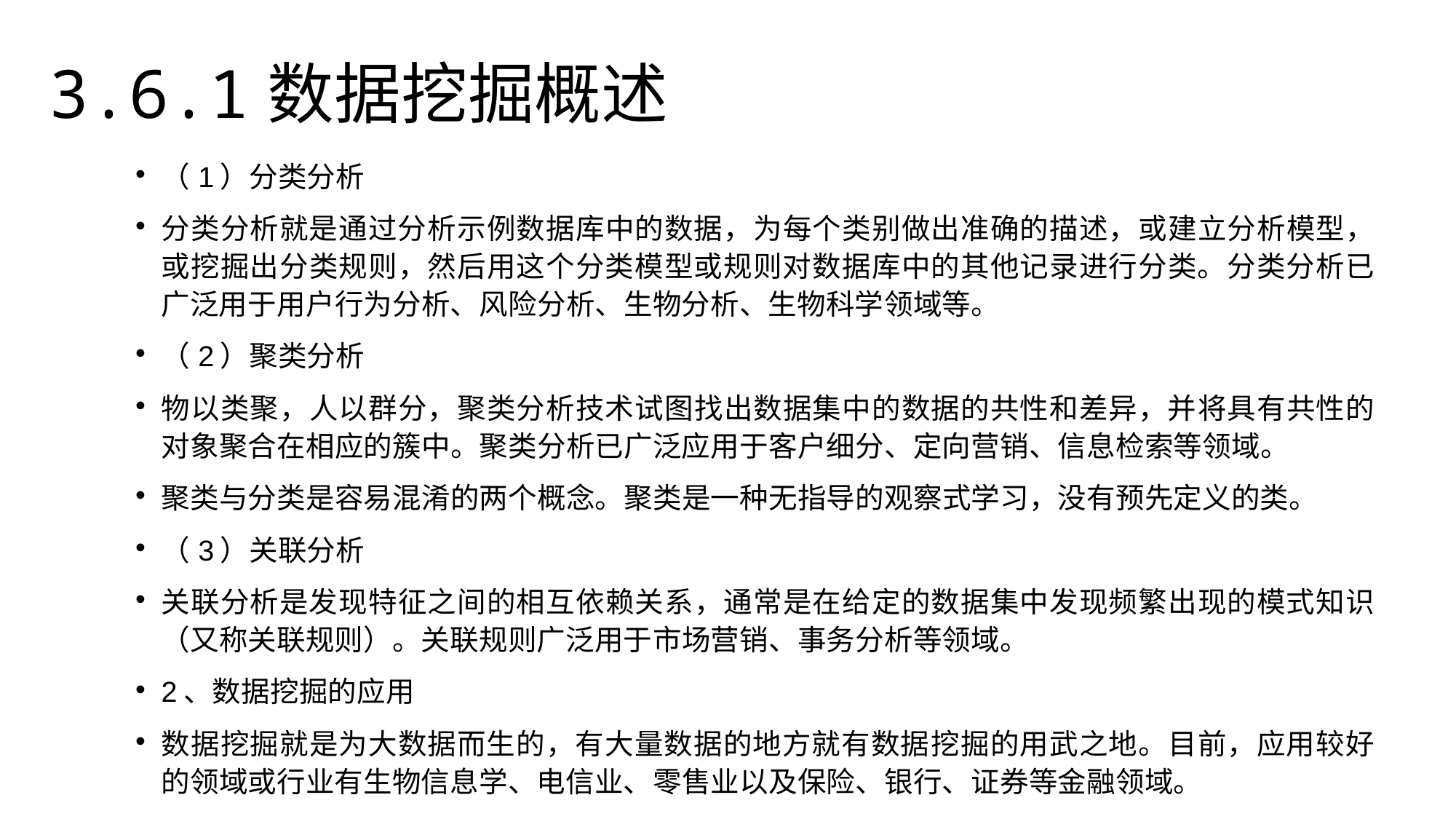

3.6.1数据挖掘概述
（1）分类分析
分类分析就是通过分析示例数据库中的数据，为每个类别做出准确的描述，或建立分析模型，或挖掘出分类规则，然后用这个分类模型或规则对数据库中的其他记录进行分类。分类分析已广泛用于用户行为分析、风险分析、生物分析、生物科学领域等。
（2）聚类分析
物以类聚，人以群分，聚类分析技术试图找出数据集中的数据的共性和差异，并将具有共性的对象聚合在相应的簇中。聚类分析已广泛应用于客户细分、定向营销、信息检索等领域。
聚类与分类是容易混淆的两个概念。聚类是一种无指导的观察式学习，没有预先定义的类。
（3）关联分析
关联分析是发现特征之间的相互依赖关系，通常是在给定的数据集中发现频繁出现的模式知识（又称关联规则）。关联规则广泛用于市场营销、事务分析等领域。
2、数据挖掘的应用
数据挖掘就是为大数据而生的，有大量数据的地方就有数据挖掘的用武之地。目前，应用较好的领域或行业有生物信息学、电信业、零售业以及保险、银行、证券等金融领域。